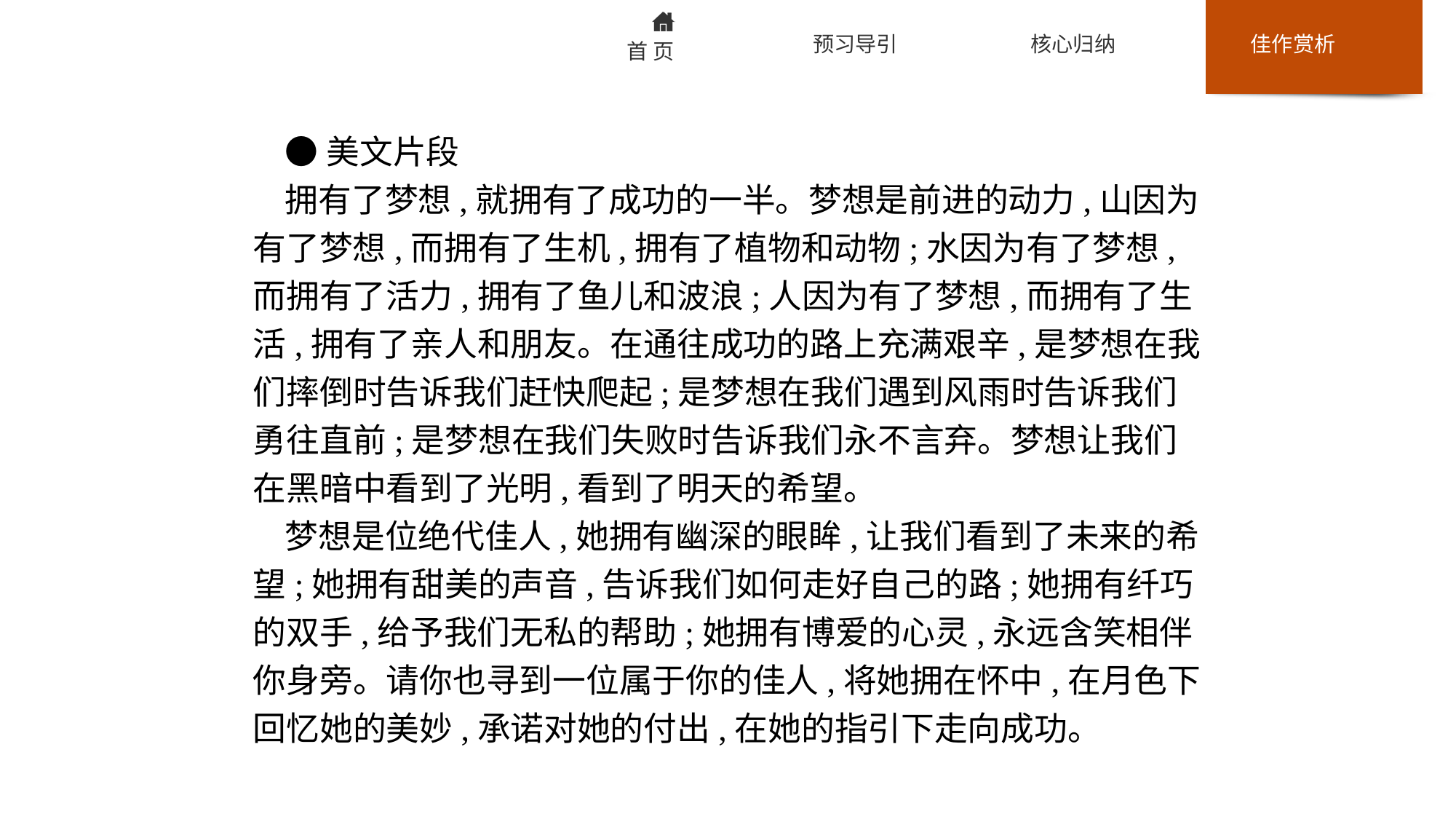

●美文片段
拥有了梦想,就拥有了成功的一半。梦想是前进的动力,山因为有了梦想,而拥有了生机,拥有了植物和动物;水因为有了梦想,而拥有了活力,拥有了鱼儿和波浪;人因为有了梦想,而拥有了生活,拥有了亲人和朋友。在通往成功的路上充满艰辛,是梦想在我们摔倒时告诉我们赶快爬起;是梦想在我们遇到风雨时告诉我们勇往直前;是梦想在我们失败时告诉我们永不言弃。梦想让我们在黑暗中看到了光明,看到了明天的希望。
梦想是位绝代佳人,她拥有幽深的眼眸,让我们看到了未来的希望;她拥有甜美的声音,告诉我们如何走好自己的路;她拥有纤巧的双手,给予我们无私的帮助;她拥有博爱的心灵,永远含笑相伴你身旁。请你也寻到一位属于你的佳人,将她拥在怀中,在月色下回忆她的美妙,承诺对她的付出,在她的指引下走向成功。